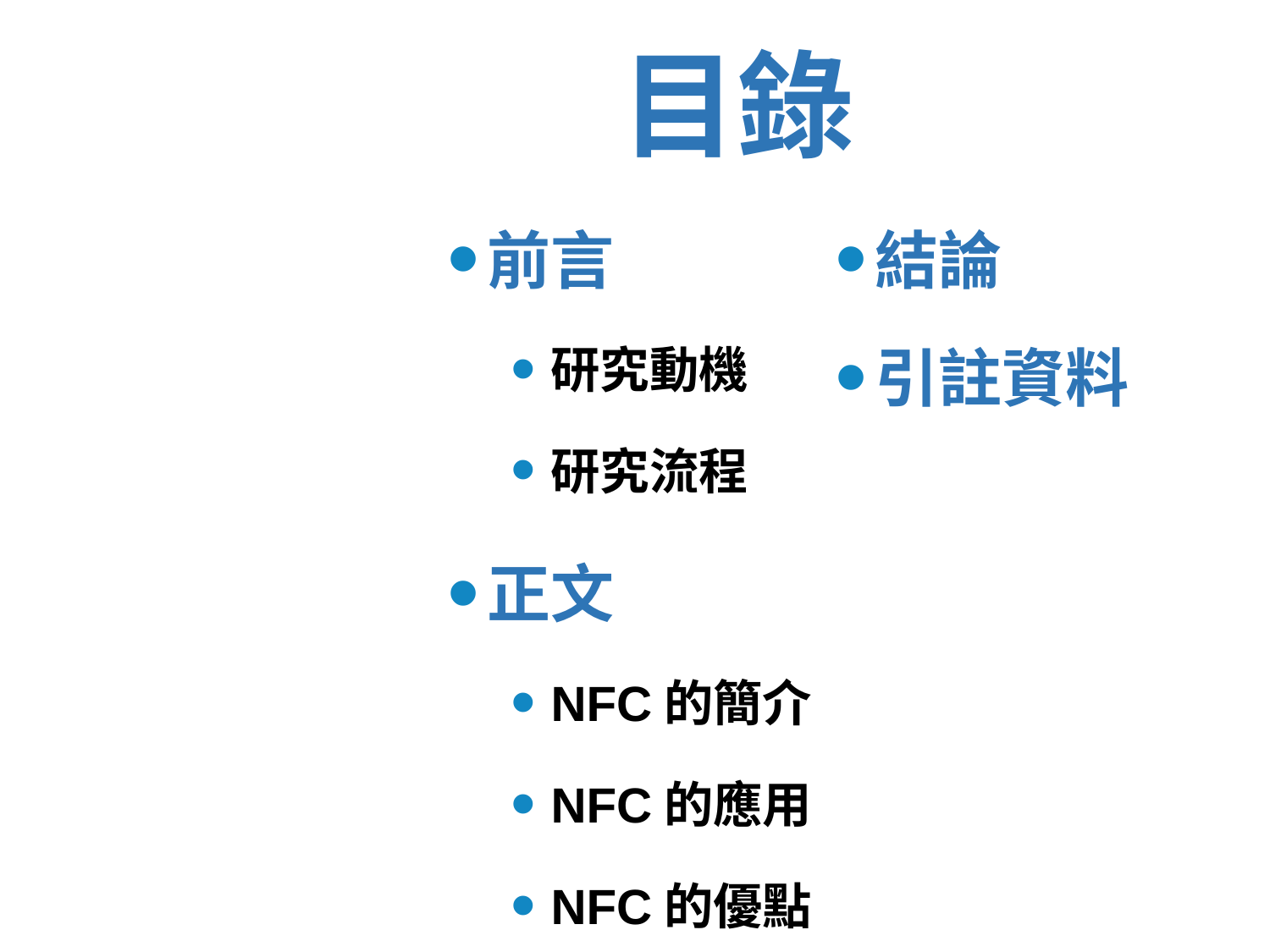

目錄
前言
研究動機
研究流程
正文
NFC的簡介
NFC的應用
NFC的優點
結論
引註資料